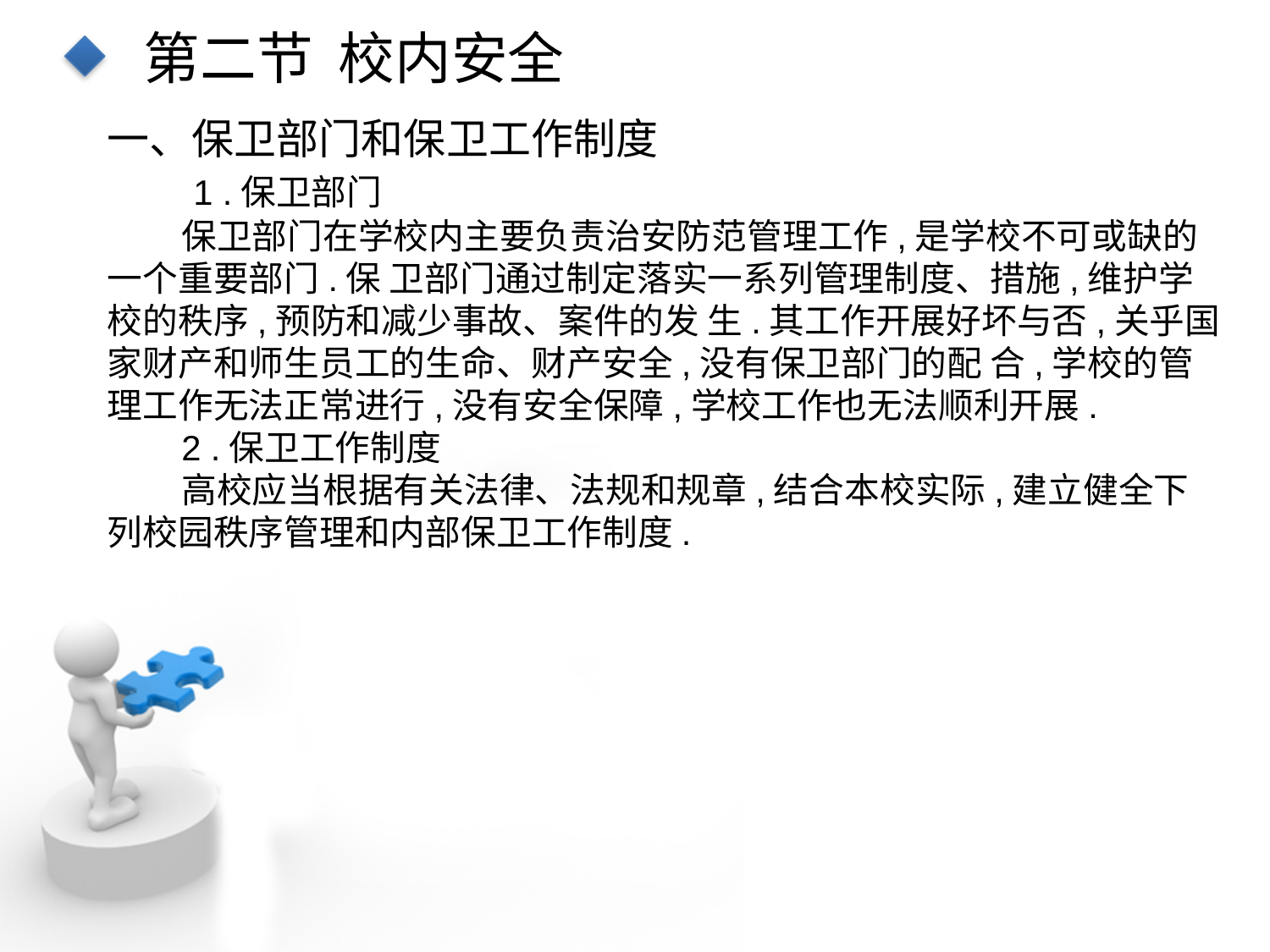

第二节  校内安全

一、保卫部门和保卫工作制度
 1 .保卫部门
保卫部门在学校内主要负责治安防范管理工作,是学校不可或缺的一个重要部门.保 卫部门通过制定落实一系列管理制度、措施,维护学校的秩序,预防和减少事故、案件的发 生.其工作开展好坏与否,关乎国家财产和师生员工的生命、财产安全,没有保卫部门的配 合,学校的管理工作无法正常进行,没有安全保障,学校工作也无法顺利开展.
2 .保卫工作制度
高校应当根据有关法律、法规和规章,结合本校实际,建立健全下列校园秩序管理和内部保卫工作制度.

点击添加文本
点击添加文本
点击添加文本
点击添加文本